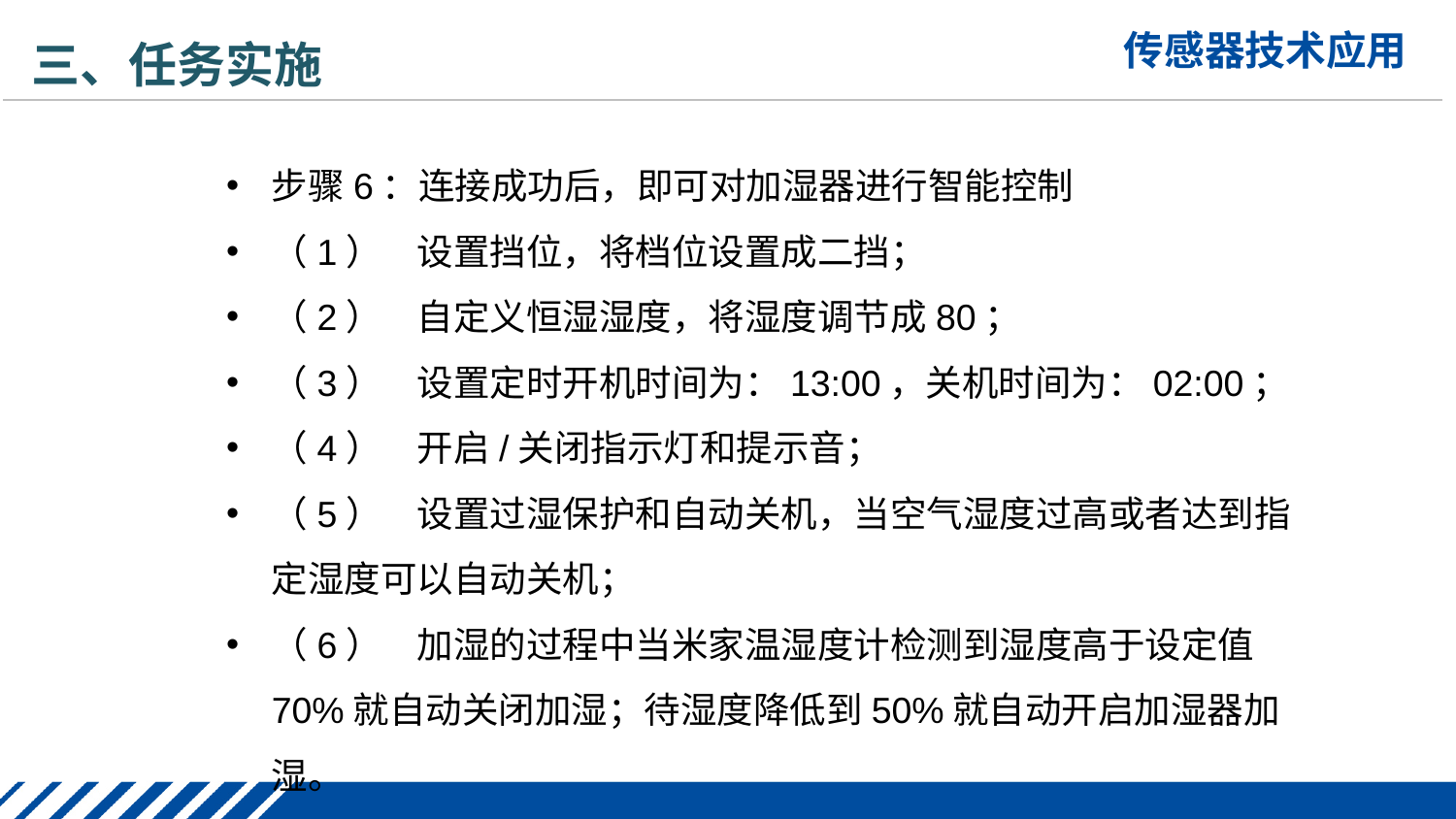

三、任务实施
步骤6：连接成功后，即可对加湿器进行智能控制
（1）	设置挡位，将档位设置成二挡；
（2）	自定义恒湿湿度，将湿度调节成80；
（3）	设置定时开机时间为：13:00，关机时间为：02:00；
（4）	开启/关闭指示灯和提示音；
（5）	设置过湿保护和自动关机，当空气湿度过高或者达到指定湿度可以自动关机；
（6）	加湿的过程中当米家温湿度计检测到湿度高于设定值70%就自动关闭加湿；待湿度降低到50%就自动开启加湿器加湿。